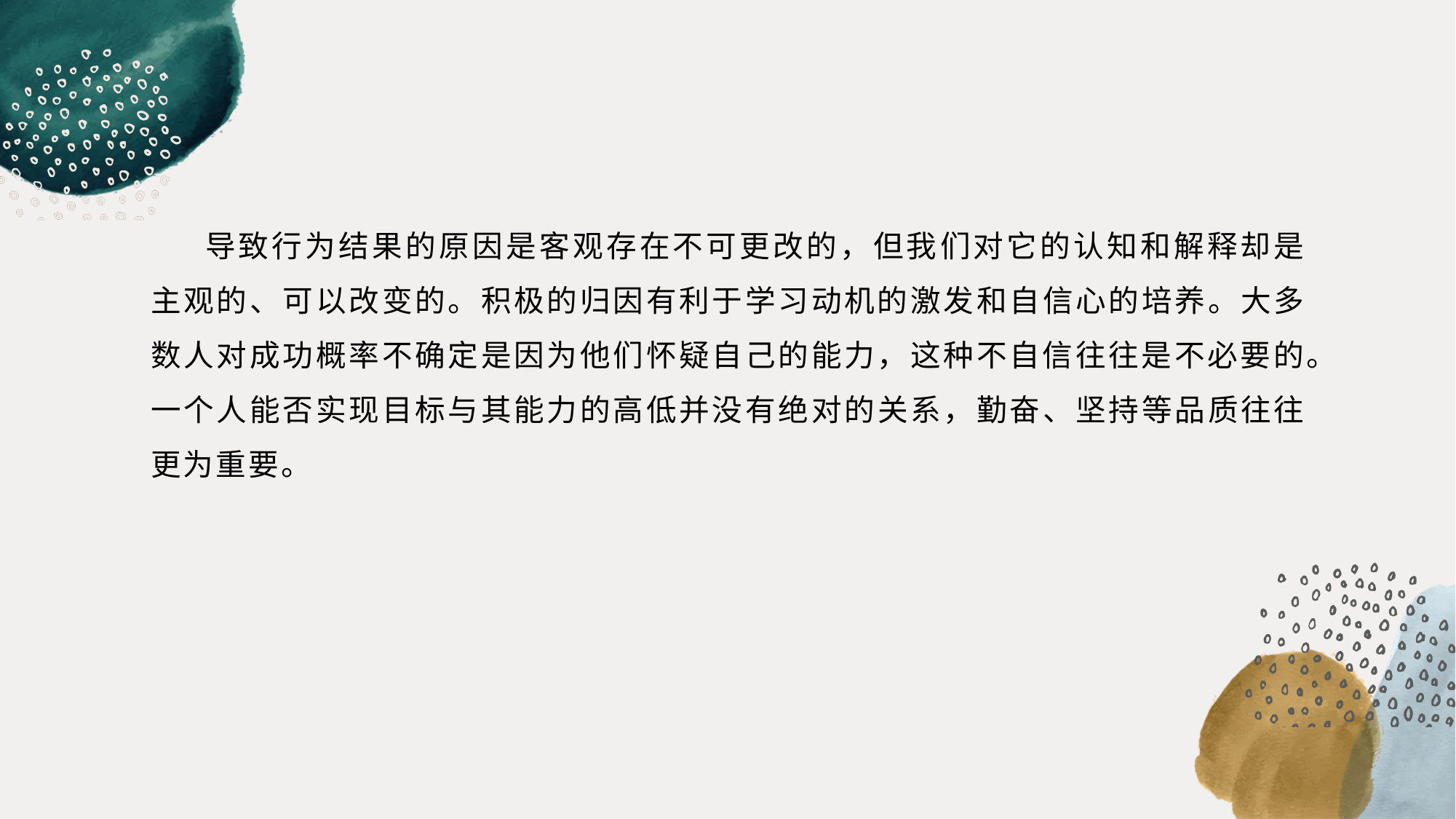

导致行为结果的原因是客观存在不可更改的，但我们对它的认知和解释却是主观的、可以改变的。积极的归因有利于学习动机的激发和自信心的培养。大多数人对成功概率不确定是因为他们怀疑自己的能力，这种不自信往往是不必要的。一个人能否实现目标与其能力的高低并没有绝对的关系，勤奋、坚持等品质往往更为重要。